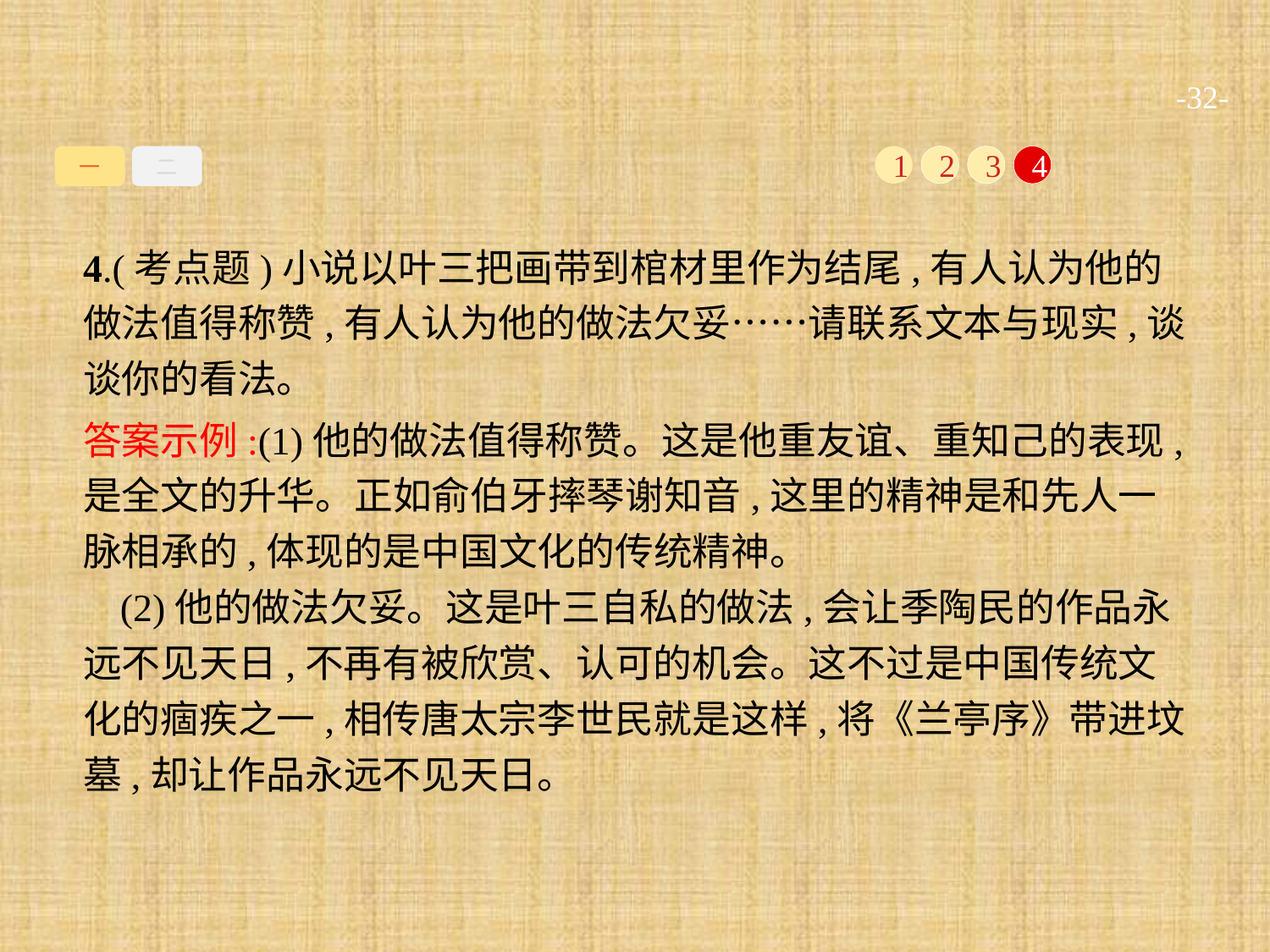

-32-
一
二
1
2
3
4
4.(考点题)小说以叶三把画带到棺材里作为结尾,有人认为他的做法值得称赞,有人认为他的做法欠妥……请联系文本与现实,谈谈你的看法。
答案示例:(1)他的做法值得称赞。这是他重友谊、重知己的表现,是全文的升华。正如俞伯牙摔琴谢知音,这里的精神是和先人一脉相承的,体现的是中国文化的传统精神。
(2)他的做法欠妥。这是叶三自私的做法,会让季陶民的作品永远不见天日,不再有被欣赏、认可的机会。这不过是中国传统文化的痼疾之一,相传唐太宗李世民就是这样,将《兰亭序》带进坟墓,却让作品永远不见天日。